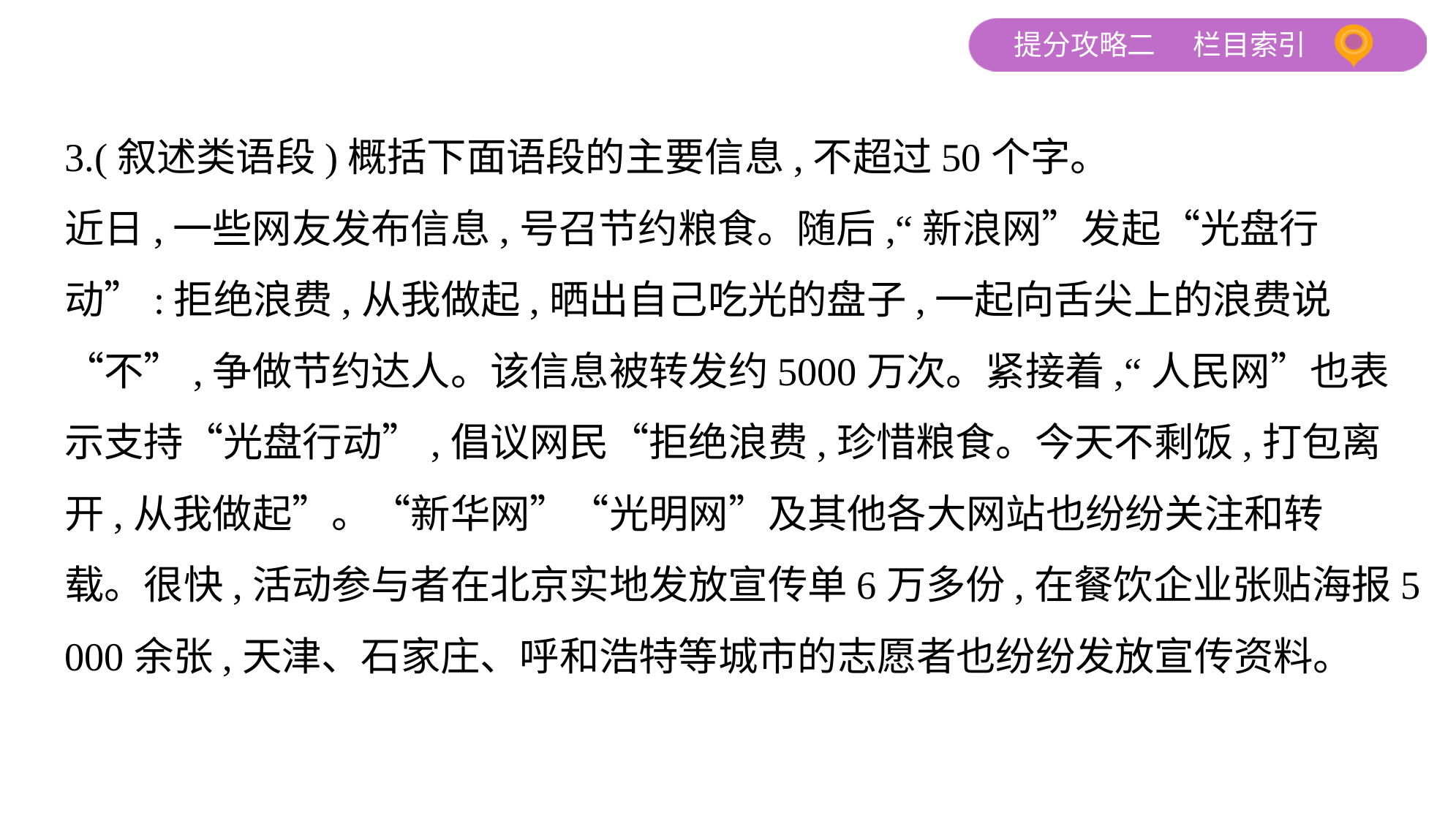

3.(叙述类语段)概括下面语段的主要信息,不超过50个字。
近日,一些网友发布信息,号召节约粮食。随后,“新浪网”发起“光盘行
动”:拒绝浪费,从我做起,晒出自己吃光的盘子,一起向舌尖上的浪费说
“不”,争做节约达人。该信息被转发约5000万次。紧接着,“人民网”也表
示支持“光盘行动”,倡议网民“拒绝浪费,珍惜粮食。今天不剩饭,打包离
开,从我做起”。“新华网”“光明网”及其他各大网站也纷纷关注和转
载。很快,活动参与者在北京实地发放宣传单6万多份,在餐饮企业张贴海报5
000余张,天津、石家庄、呼和浩特等城市的志愿者也纷纷发放宣传资料。